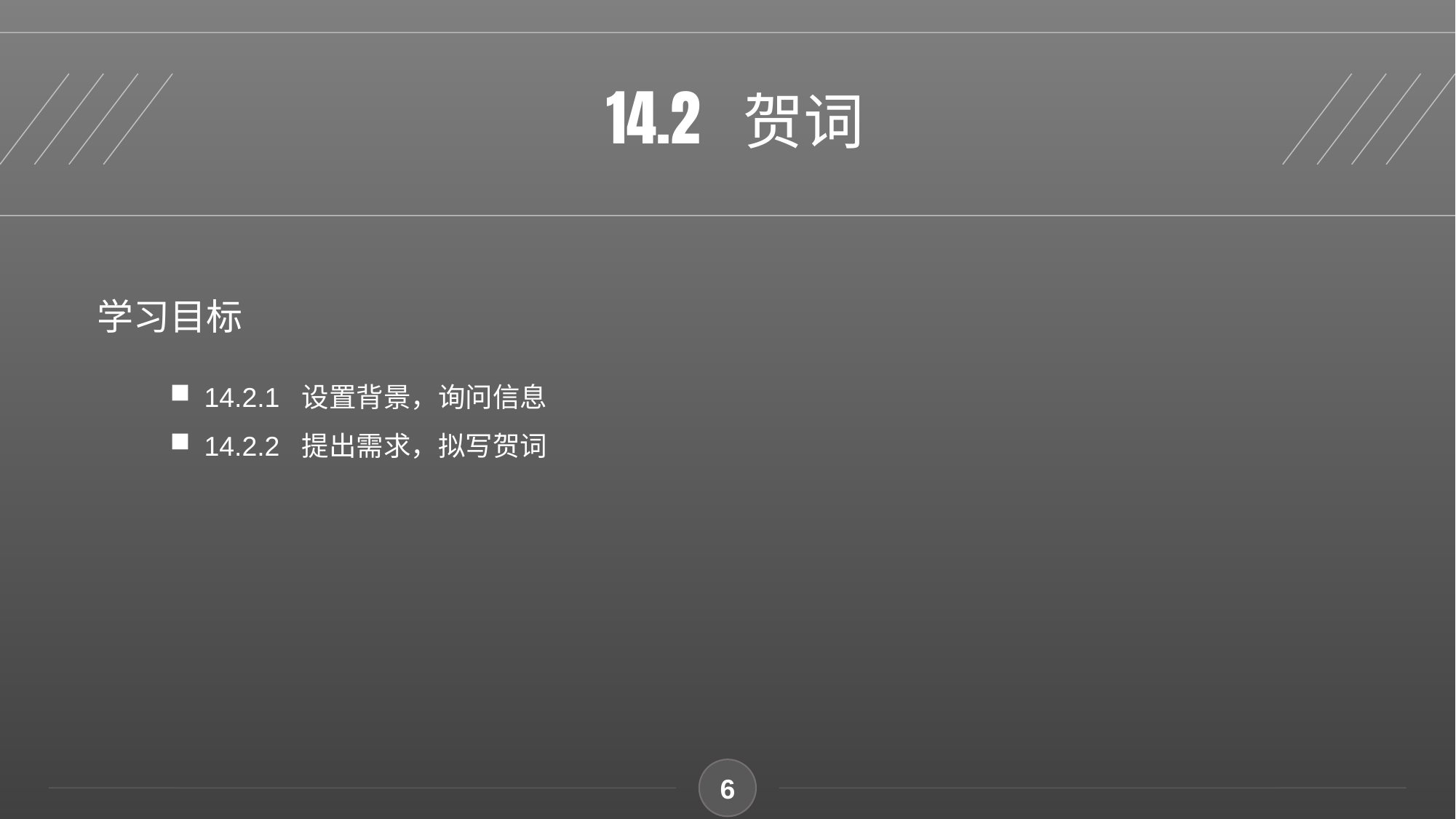

14.2  贺词

学习目标
14.2.1  设置背景，询问信息
14.2.2  提出需求，拟写贺词